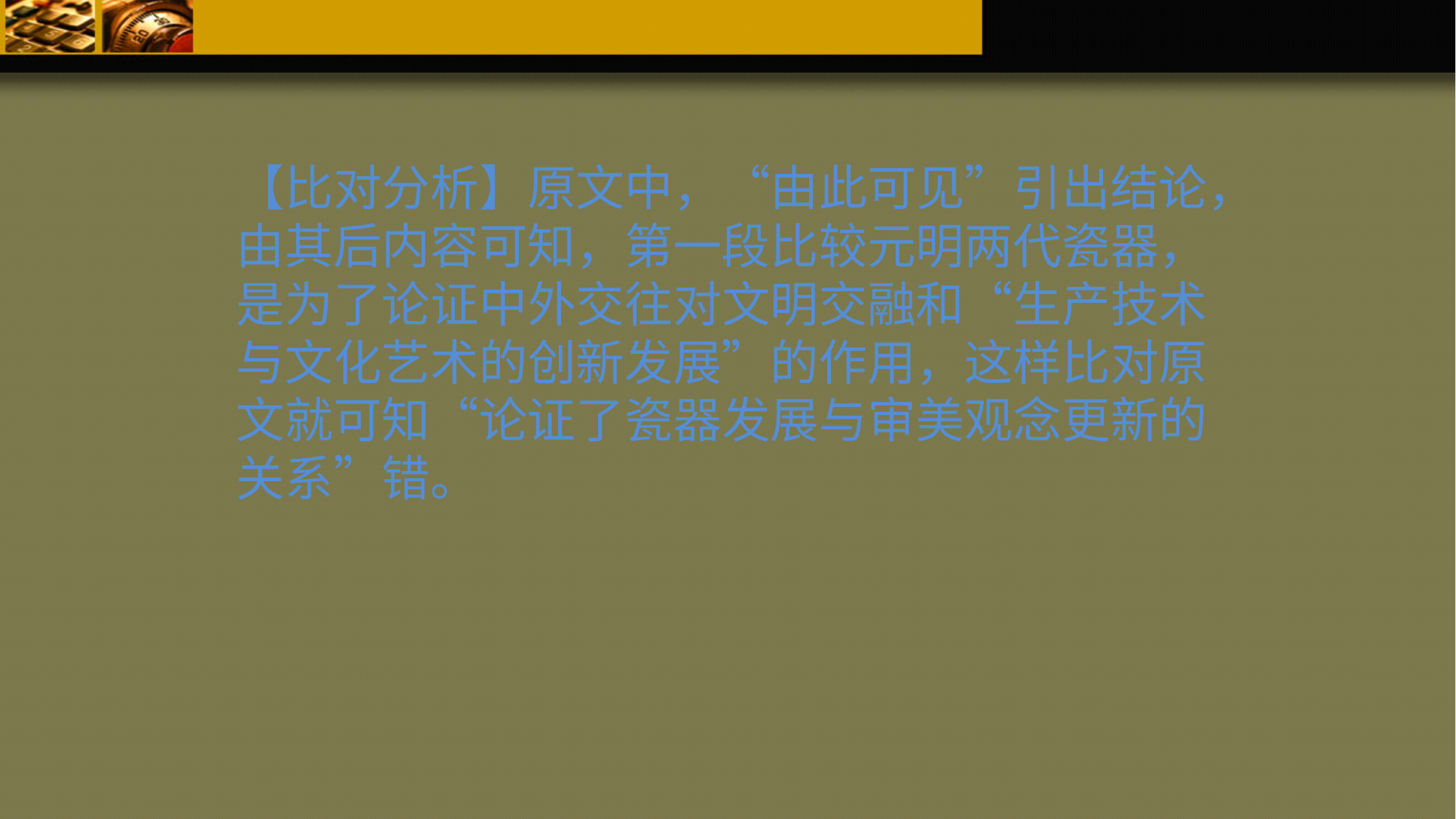

【比对分析】原文中，“由此可见”引出结论，由其后内容可知，第一段比较元明两代瓷器，是为了论证中外交往对文明交融和“生产技术与文化艺术的创新发展”的作用，这样比对原文就可知“论证了瓷器发展与审美观念更新的关系”错。